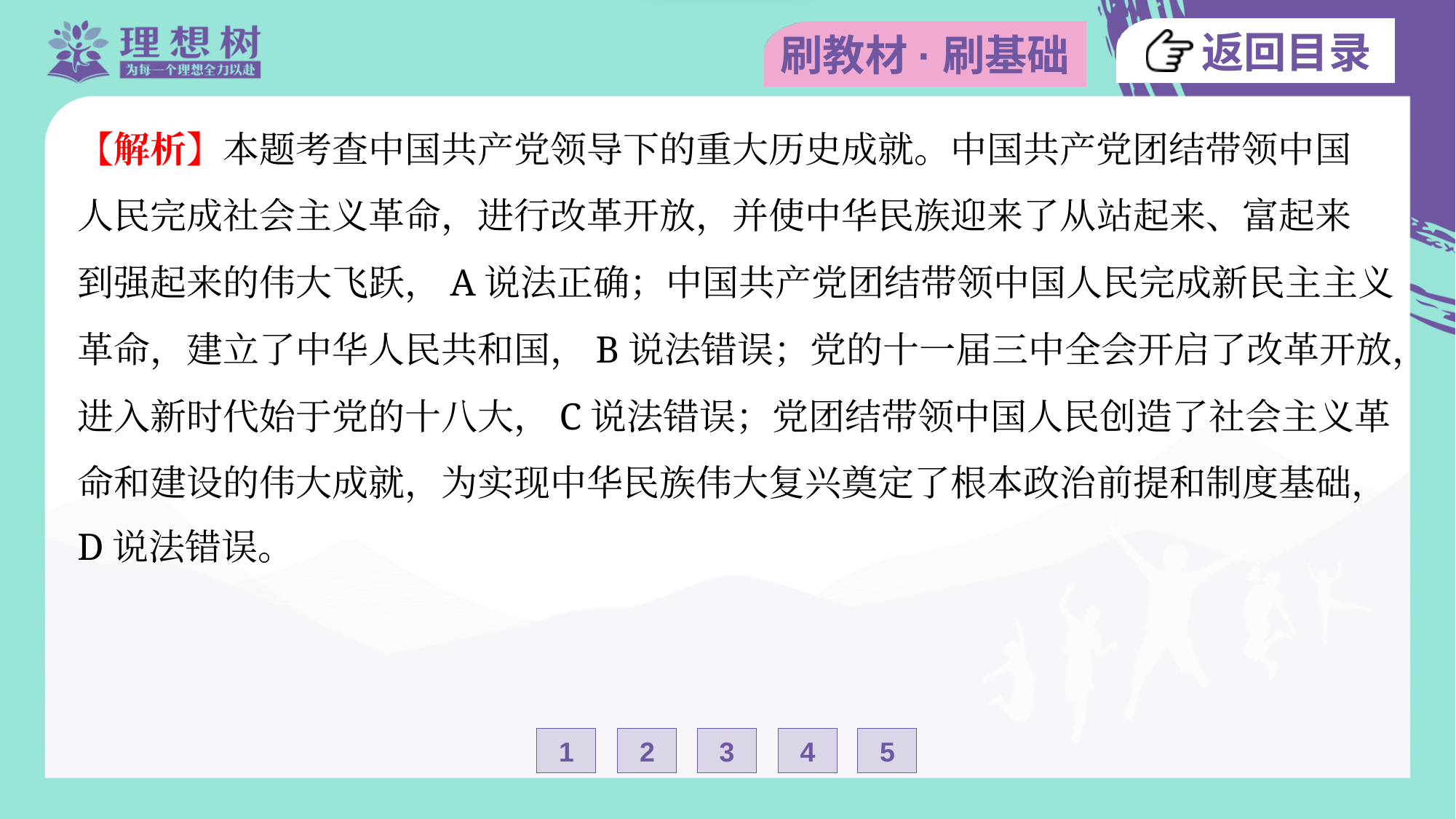

【解析】本题考查中国共产党领导下的重大历史成就。中国共产党团结带领中国
人民完成社会主义革命，进行改革开放，并使中华民族迎来了从站起来、富起来
到强起来的伟大飞跃，A说法正确；中国共产党团结带领中国人民完成新民主主义
革命，建立了中华人民共和国，B说法错误；党的十一届三中全会开启了改革开放，
进入新时代始于党的十八大，C说法错误；党团结带领中国人民创造了社会主义革
命和建设的伟大成就，为实现中华民族伟大复兴奠定了根本政治前提和制度基础，
D说法错误。